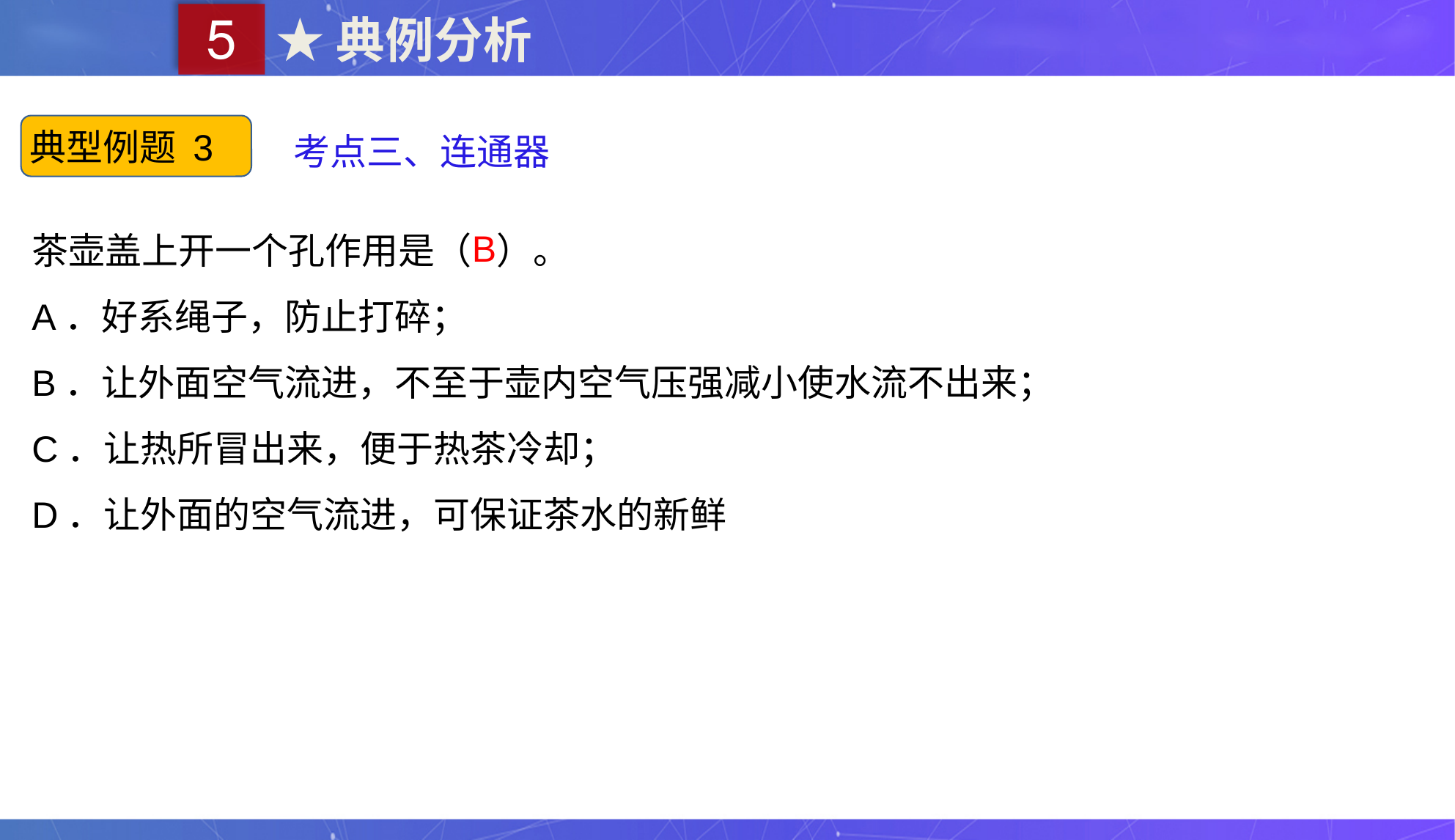

5
★典例分析
典型例题 3
考点三、连通器
茶壶盖上开一个孔作用是（   ）。
A．好系绳子，防止打碎；
B．让外面空气流进，不至于壶内空气压强减小使水流不出来；
C．让热所冒出来，便于热茶冷却；
D．让外面的空气流进，可保证茶水的新鲜
B